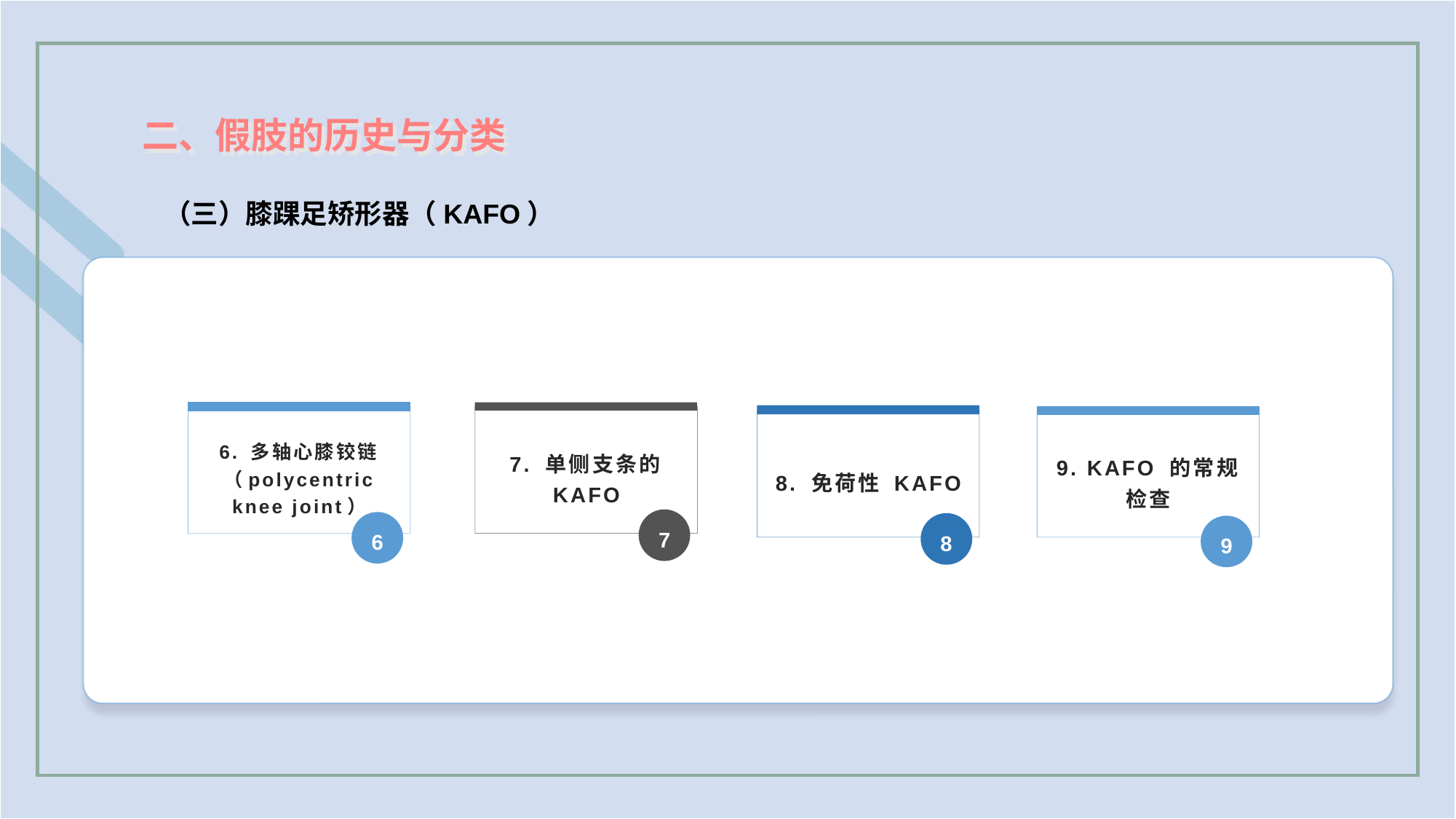

二、假肢的历史与分类
（三）膝踝足矫形器（KAFO）

6. 多轴心膝铰链（polycentric knee joint）
6

7. 单侧支条的 KAFO
7

8. 免荷性 KAFO
8

9. KAFO 的常规检查
9